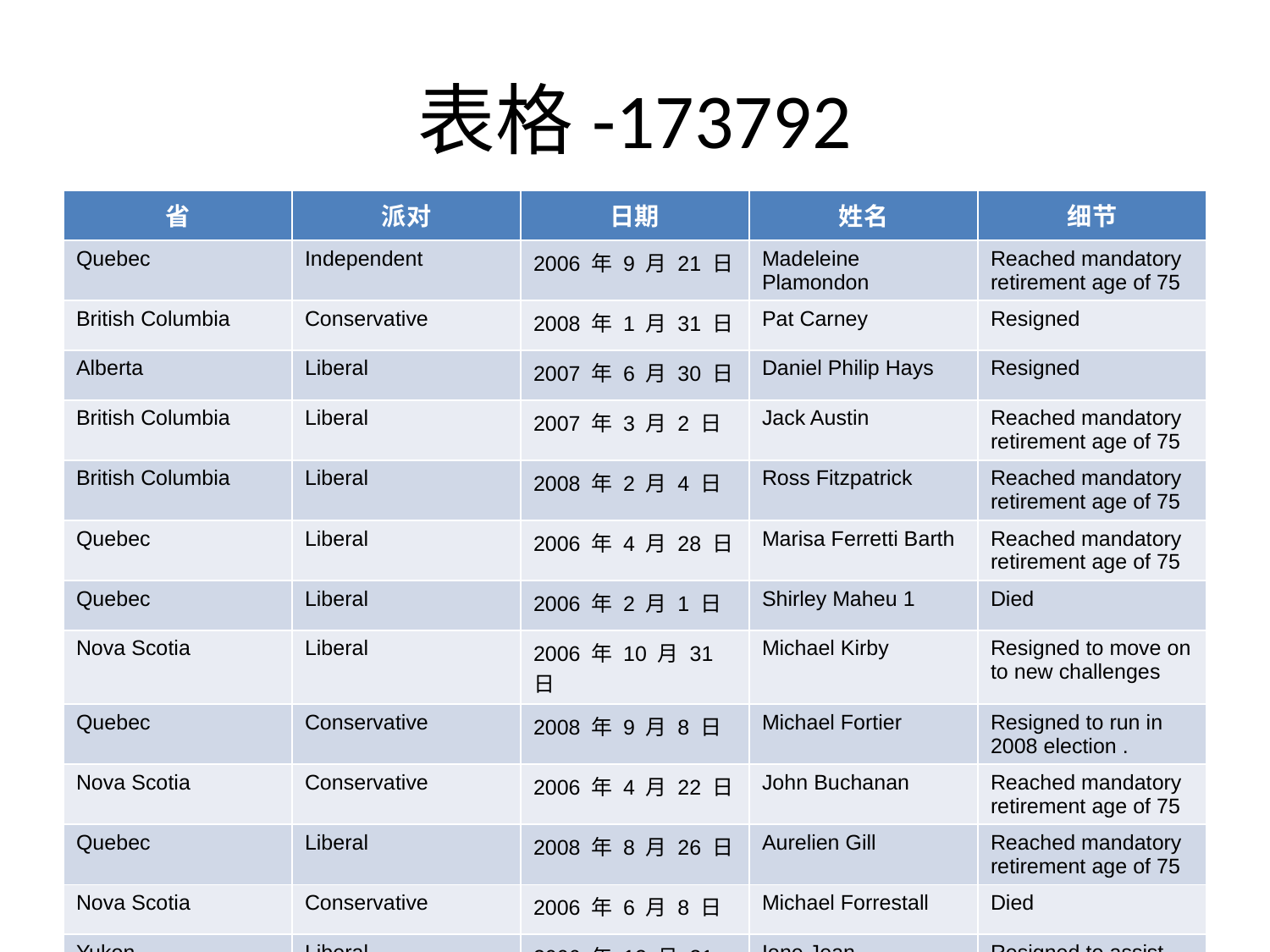

# 表格-173792
| 省 | 派对 | 日期 | 姓名 | 细节 |
| --- | --- | --- | --- | --- |
| Quebec | Independent | 2006 年 9 月 21 日 | Madeleine Plamondon | Reached mandatory retirement age of 75 |
| British Columbia | Conservative | 2008 年 1 月 31 日 | Pat Carney | Resigned |
| Alberta | Liberal | 2007 年 6 月 30 日 | Daniel Philip Hays | Resigned |
| British Columbia | Liberal | 2007 年 3 月 2 日 | Jack Austin | Reached mandatory retirement age of 75 |
| British Columbia | Liberal | 2008 年 2 月 4 日 | Ross Fitzpatrick | Reached mandatory retirement age of 75 |
| Quebec | Liberal | 2006 年 4 月 28 日 | Marisa Ferretti Barth | Reached mandatory retirement age of 75 |
| Quebec | Liberal | 2006 年 2 月 1 日 | Shirley Maheu 1 | Died |
| Nova Scotia | Liberal | 2006 年 10 月 31 日 | Michael Kirby | Resigned to move on to new challenges |
| Quebec | Conservative | 2008 年 9 月 8 日 | Michael Fortier | Resigned to run in 2008 election . |
| Nova Scotia | Conservative | 2006 年 4 月 22 日 | John Buchanan | Reached mandatory retirement age of 75 |
| Quebec | Liberal | 2008 年 8 月 26 日 | Aurelien Gill | Reached mandatory retirement age of 75 |
| Nova Scotia | Conservative | 2006 年 6 月 8 日 | Michael Forrestall | Died |
| Yukon | Liberal | 2006 年 12 月 31 日 | Ione Jean Christensen | Resigned to assist her ailing husband |